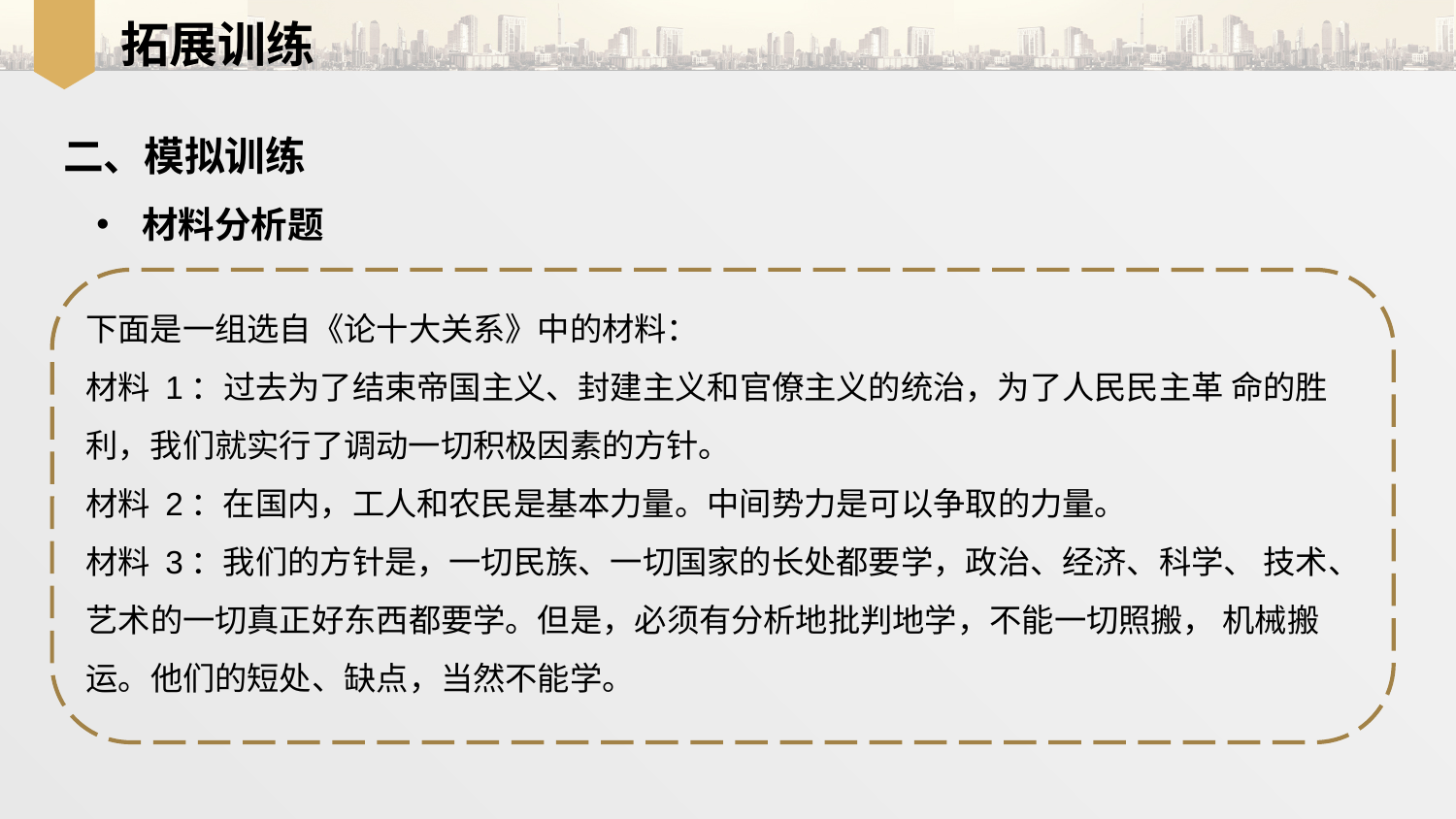

拓展训练
二、模拟训练
材料分析题

下面是一组选自《论十大关系》中的材料：
材料 1：过去为了结束帝国主义、封建主义和官僚主义的统治，为了人民民主革 命的胜利，我们就实行了调动一切积极因素的方针。
材料 2：在国内，工人和农民是基本力量。中间势力是可以争取的力量。
材料 3：我们的方针是，一切民族、一切国家的长处都要学，政治、经济、科学、 技术、艺术的一切真正好东西都要学。但是，必须有分析地批判地学，不能一切照搬， 机械搬运。他们的短处、缺点，当然不能学。